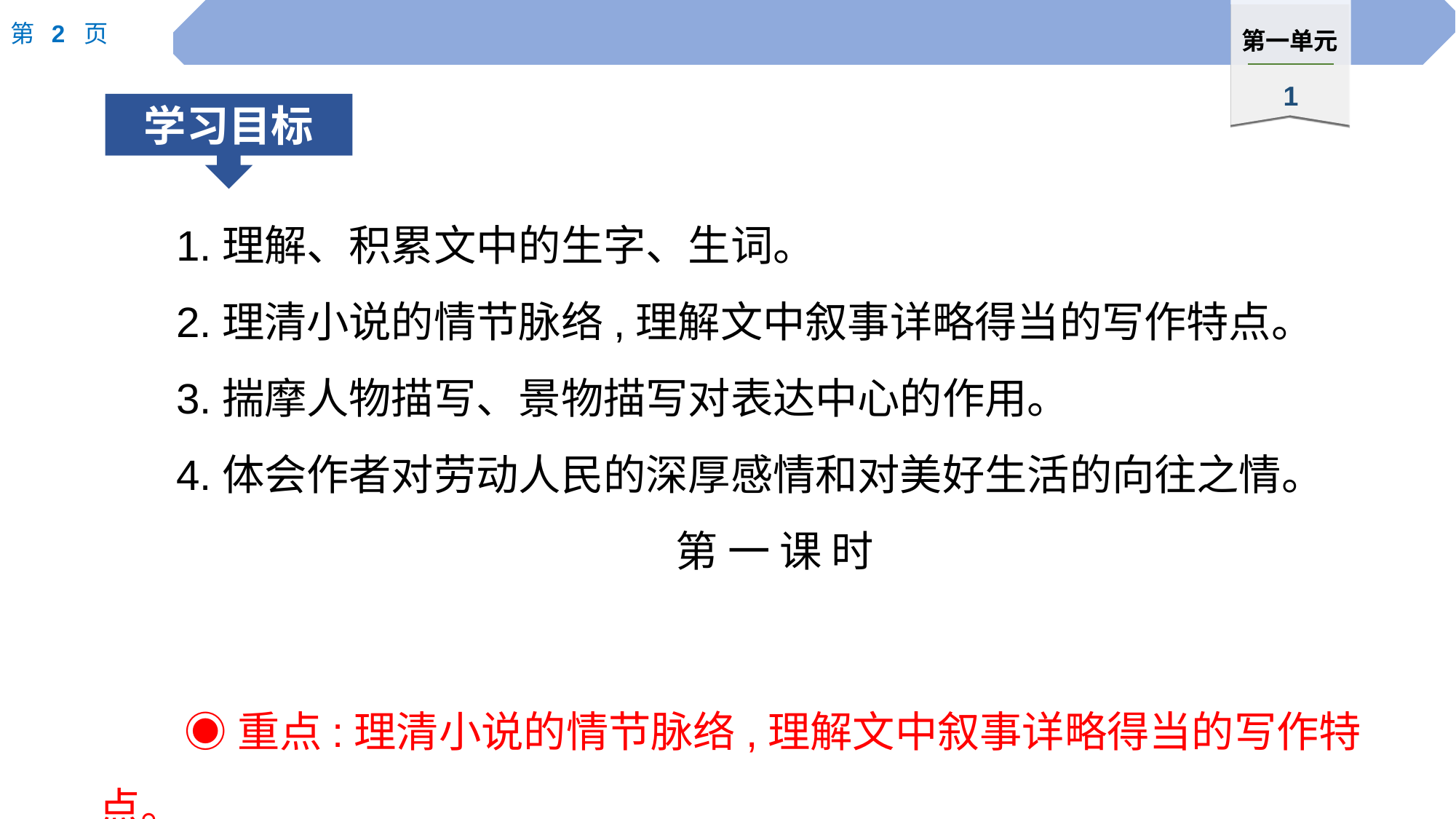

1.理解、积累文中的生字、生词。
2.理清小说的情节脉络,理解文中叙事详略得当的写作特点。
3.揣摩人物描写、景物描写对表达中心的作用。
4.体会作者对劳动人民的深厚感情和对美好生活的向往之情。
第 一 课 时

◉重点:理清小说的情节脉络,理解文中叙事详略得当的写作特点。